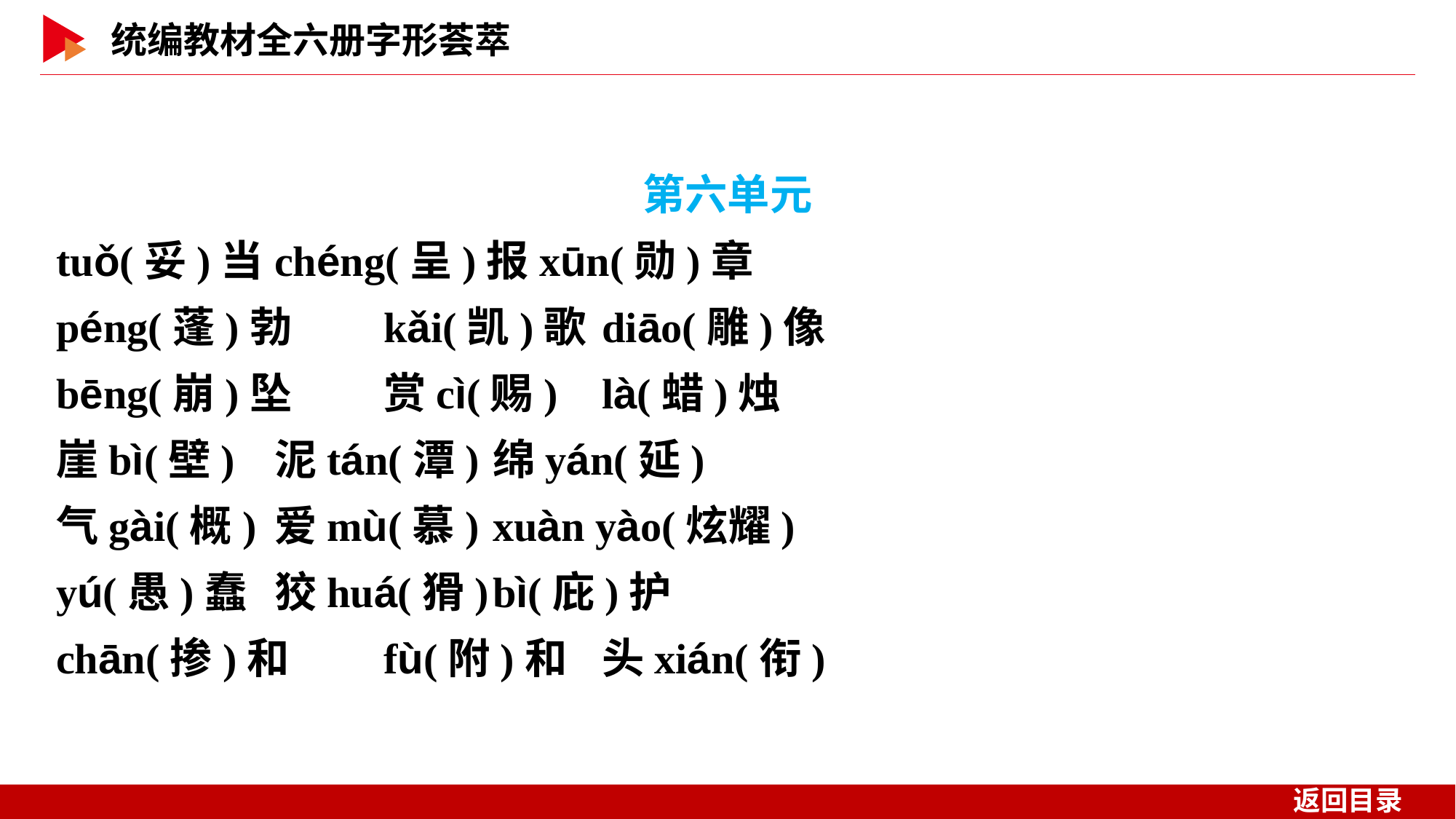

第六单元
tuǒ(妥)当	chéng(呈)报xūn(勋)章
péng(蓬)勃	kǎi(凯)歌	diāo(雕)像
bēng(崩)坠	赏cì(赐)	là(蜡)烛
崖bì(壁)	泥tán(潭)	绵yán(延)
气gài(概)	爱mù(慕)	xuàn yào(炫耀)
yú(愚)蠢	狡huá(猾)	bì(庇)护
chān(掺)和	fù(附)和	头xián(衔)